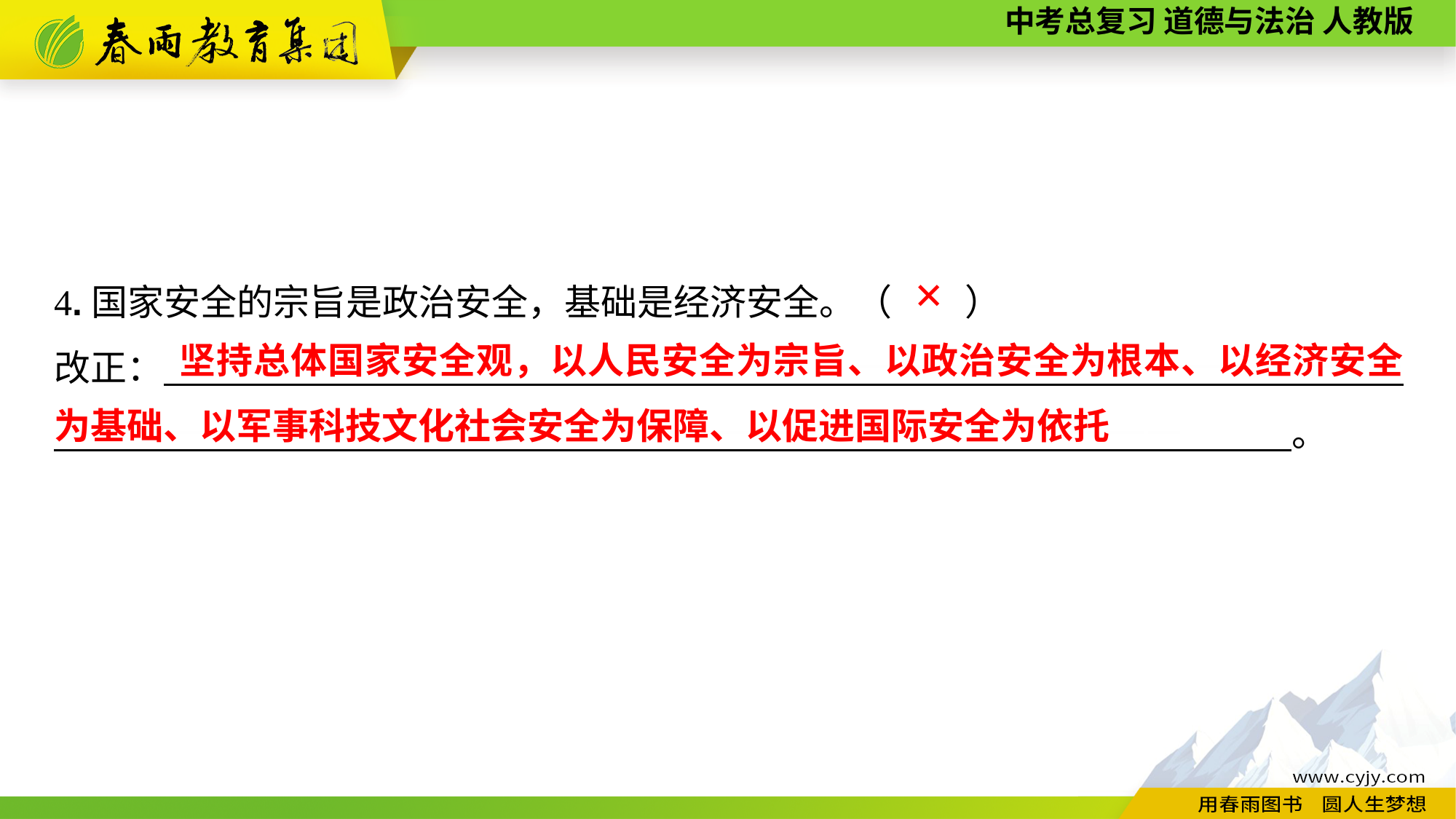

4.国家安全的宗旨是政治安全，基础是经济安全。（　　）
改正：　　　　                                                                  ——————————————————————————————————————————————　　　。
✕
             坚持总体国家安全观，以人民安全为宗旨、以政治安全为根本、以经济安全为基础、以军事科技文化社会安全为保障、以促进国际安全为依托